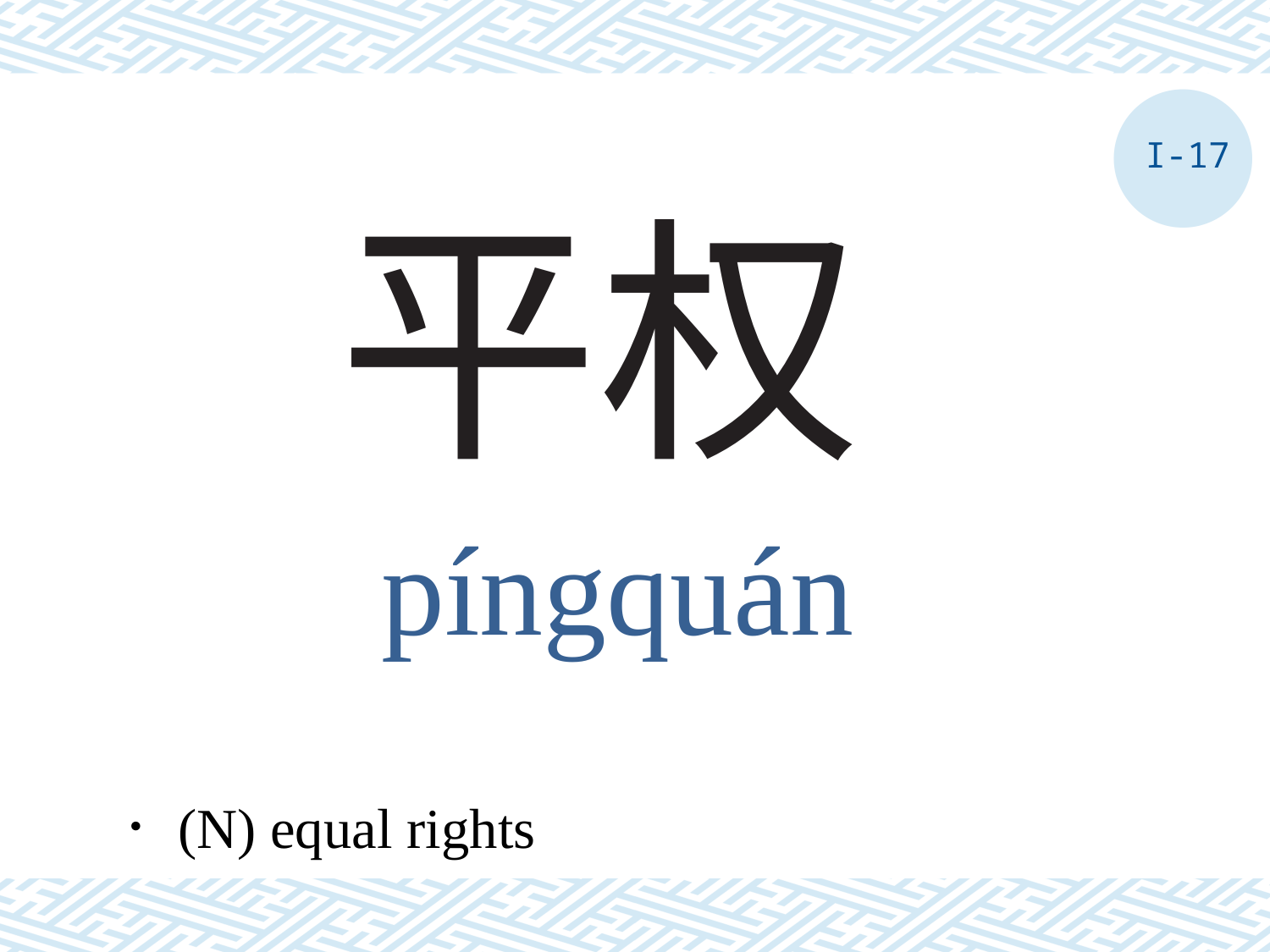

I-17

# 平权
píngquán
．(N) equal rights